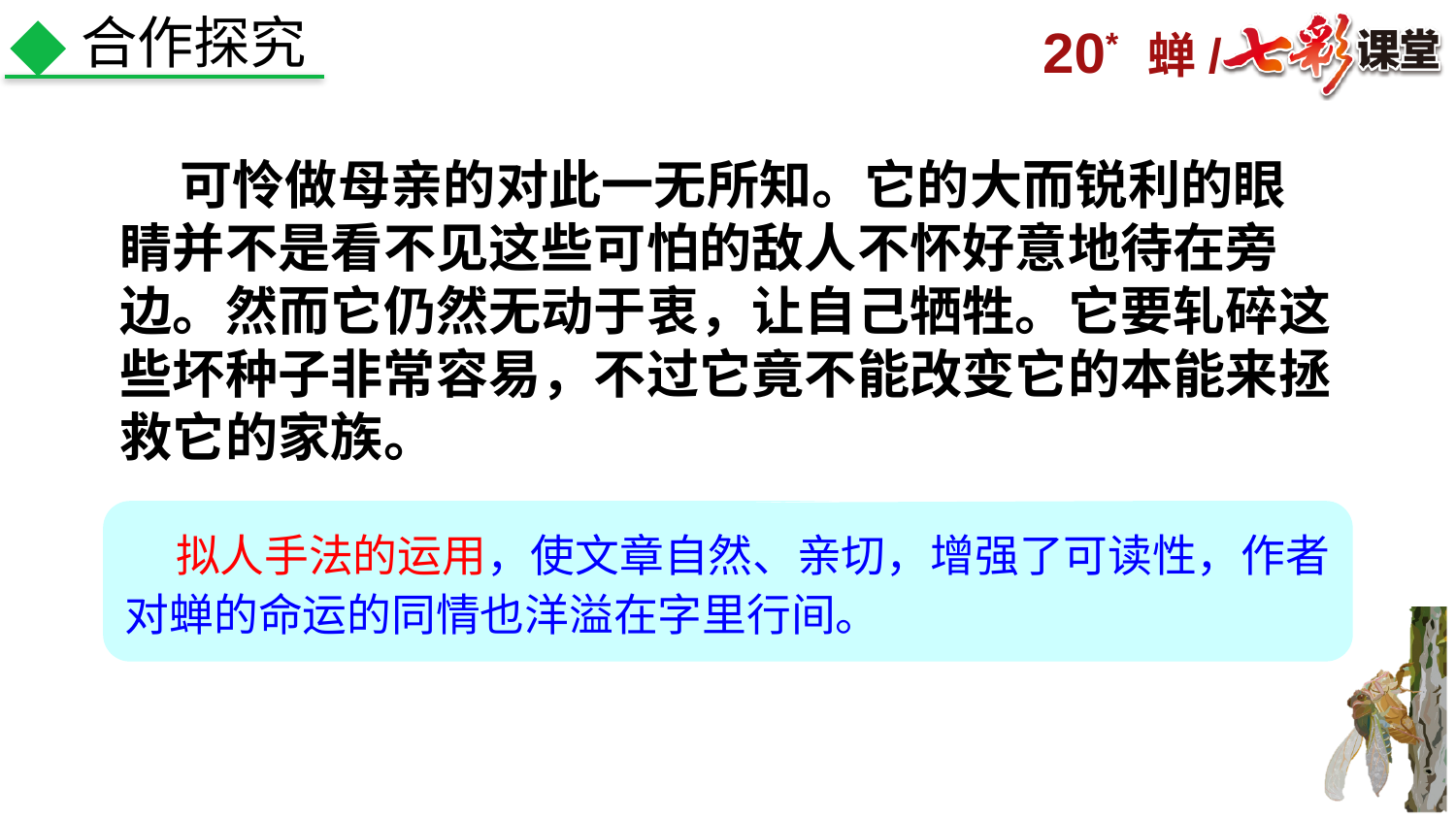

合作探究

    可怜做母亲的对此一无所知。它的大而锐利的眼睛并不是看不见这些可怕的敌人不怀好意地待在旁边。然而它仍然无动于衷，让自己牺牲。它要轧碎这些坏种子非常容易，不过它竟不能改变它的本能来拯救它的家族。
    拟人手法的运用，使文章自然、亲切，增强了可读性，作者对蝉的命运的同情也洋溢在字里行间。